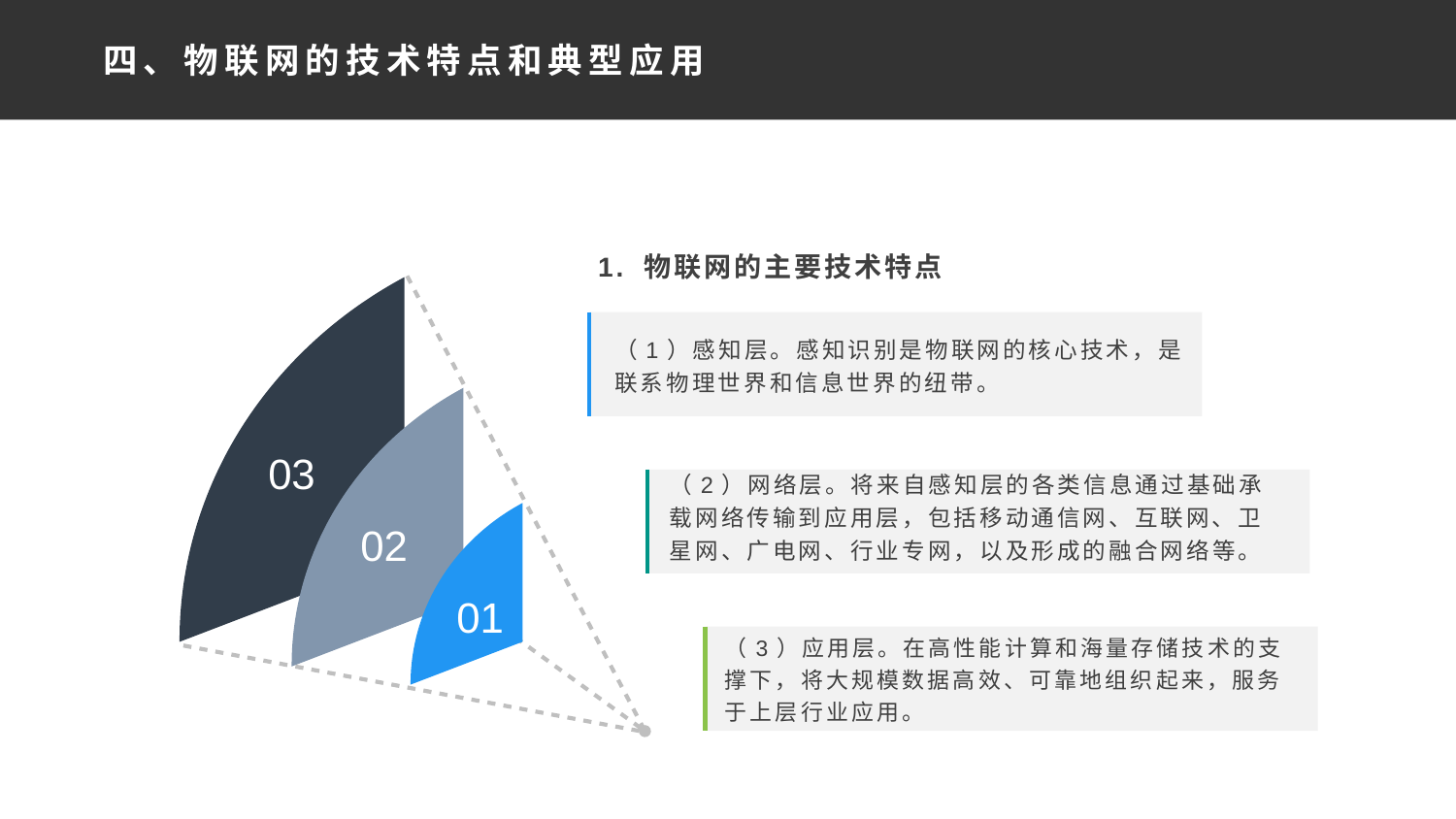

四、物联网的技术特点和典型应用
1. 物联网的主要技术特点

03

02
01

（1）感知层。感知识别是物联网的核心技术，是联系物理世界和信息世界的纽带。
（2）网络层。将来自感知层的各类信息通过基础承载网络传输到应用层，包括移动通信网、互联网、卫星网、广电网、行业专网，以及形成的融合网络等。

（3）应用层。在高性能计算和海量存储技术的支撑下，将大规模数据高效、可靠地组织起来，服务于上层行业应用。